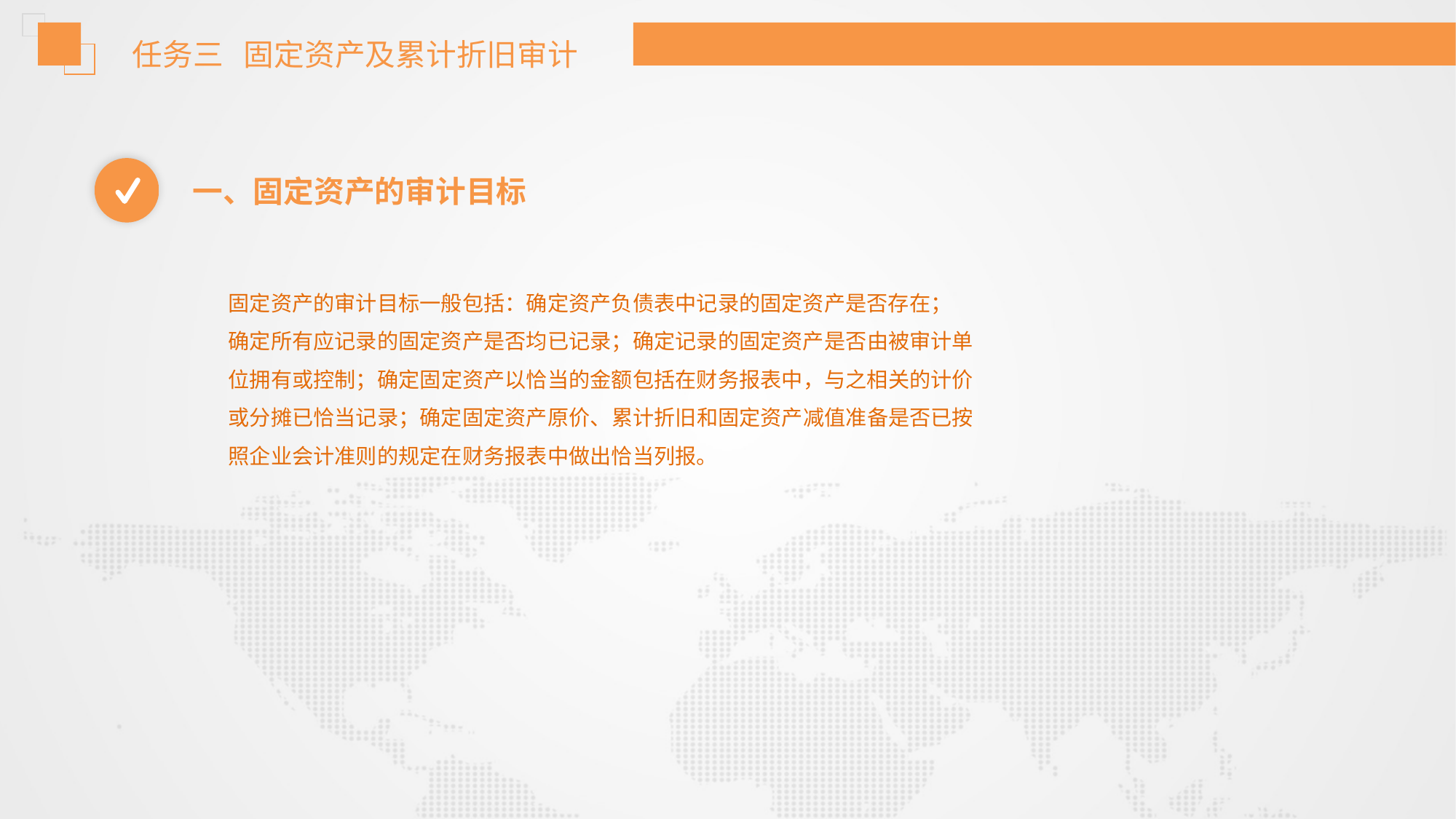

任务三   固定资产及累计折旧审计

一、固定资产的审计目标

固定资产的审计目标一般包括：确定资产负债表中记录的固定资产是否存在；
确定所有应记录的固定资产是否均已记录；确定记录的固定资产是否由被审计单
位拥有或控制；确定固定资产以恰当的金额包括在财务报表中，与之相关的计价
或分摊已恰当记录；确定固定资产原价、累计折旧和固定资产减值准备是否已按
照企业会计准则的规定在财务报表中做出恰当列报。